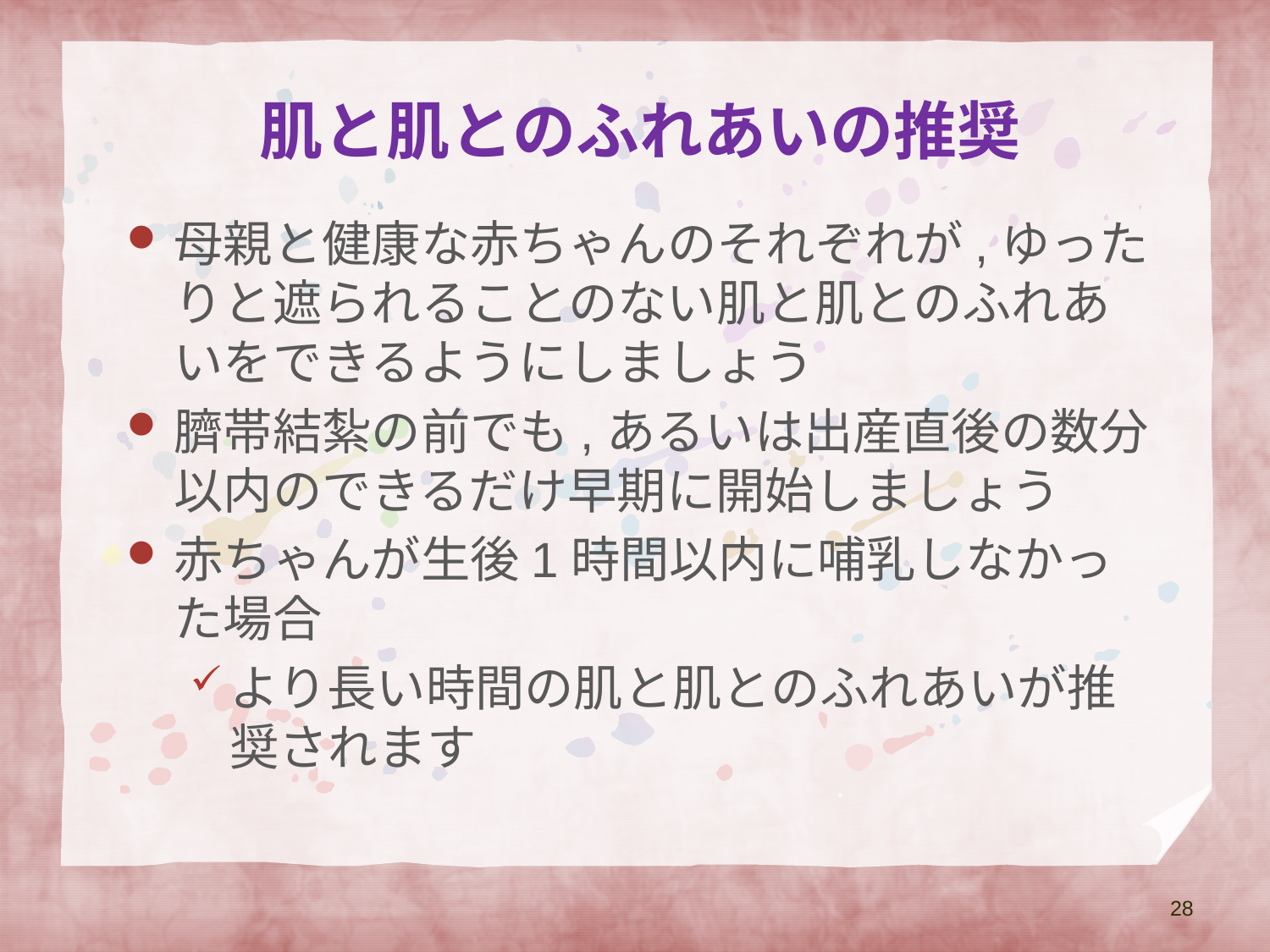

# 肌と肌とのふれあいの推奨
母親と健康な赤ちゃんのそれぞれが,ゆったりと遮られることのない肌と肌とのふれあいをできるようにしましょう
臍帯結紮の前でも,あるいは出産直後の数分以内のできるだけ早期に開始しましょう
赤ちゃんが生後1時間以内に哺乳しなかった場合
より長い時間の肌と肌とのふれあいが推奨されます
28